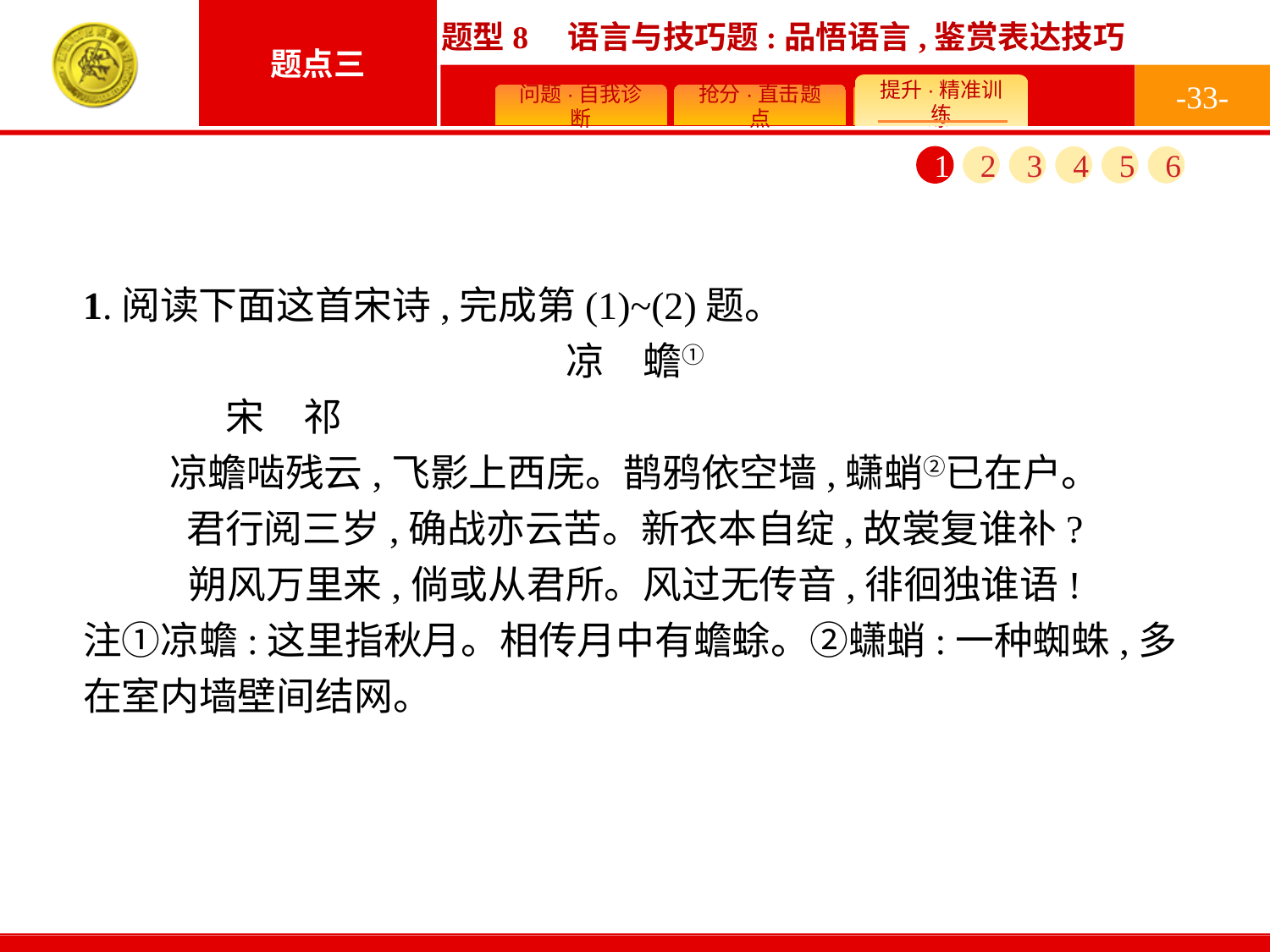

-33-
1
2
3
4
5
6
1.阅读下面这首宋诗,完成第(1)~(2)题。
凉　蟾①
	宋　祁
凉蟾啮残云,飞影上西庑。鹊鸦依空墙,蟏蛸②已在户。
君行阅三岁,确战亦云苦。新衣本自绽,故裳复谁补?
朔风万里来,倘或从君所。风过无传音,徘徊独谁语!
注①凉蟾:这里指秋月。相传月中有蟾蜍。②蟏蛸:一种蜘蛛,多在室内墙壁间结网。